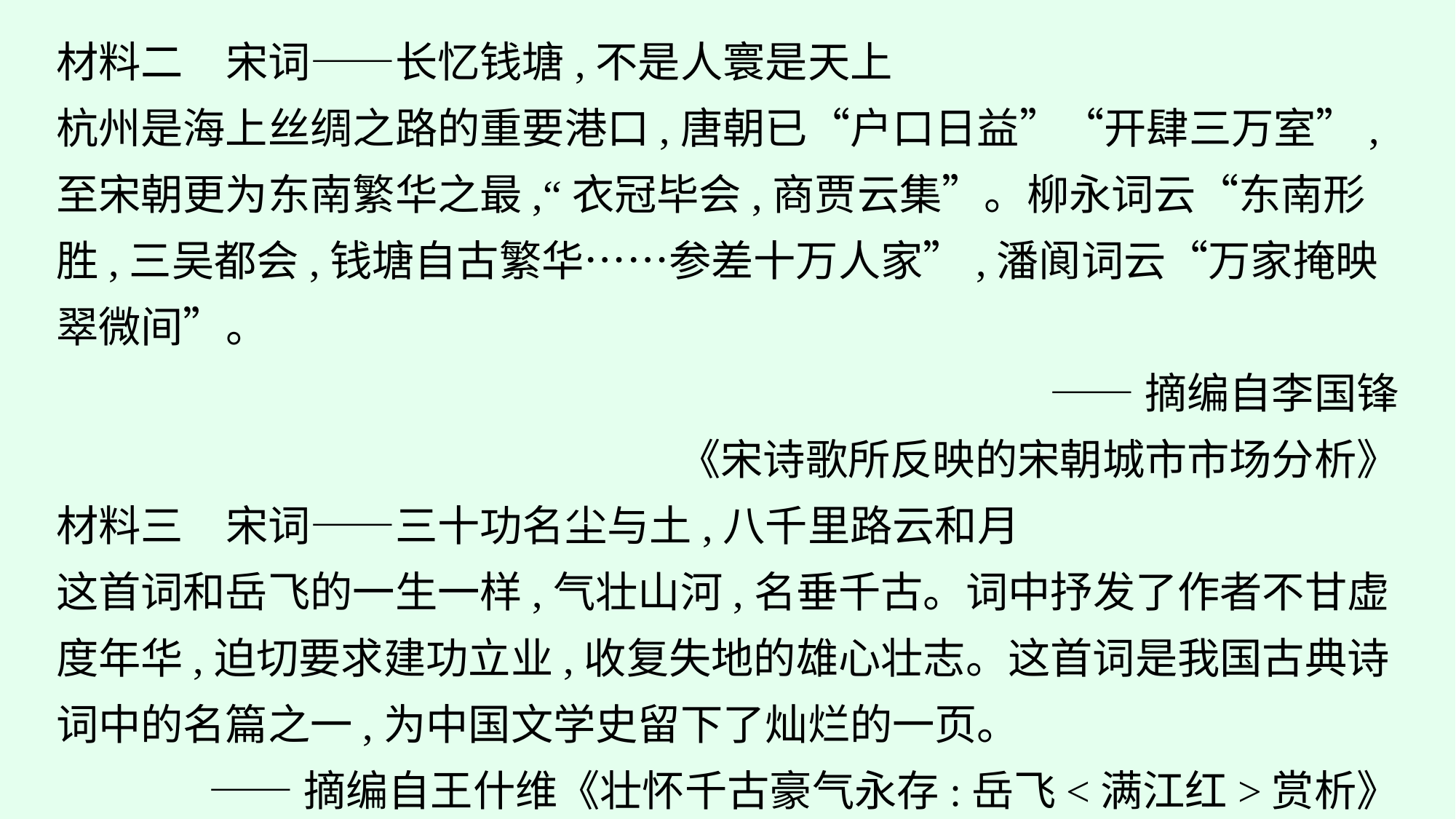

材料二　宋词——长忆钱塘,不是人寰是天上
杭州是海上丝绸之路的重要港口,唐朝已“户口日益”“开肆三万室”,至宋朝更为东南繁华之最,“衣冠毕会,商贾云集”。柳永词云“东南形胜,三吴都会,钱塘自古繁华……参差十万人家”,潘阆词云“万家掩映翠微间”。
——摘编自李国锋
《宋诗歌所反映的宋朝城市市场分析》
材料三　宋词——三十功名尘与土,八千里路云和月
这首词和岳飞的一生一样,气壮山河,名垂千古。词中抒发了作者不甘虚度年华,迫切要求建功立业,收复失地的雄心壮志。这首词是我国古典诗词中的名篇之一,为中国文学史留下了灿烂的一页。
——摘编自王什维《壮怀千古豪气永存:岳飞<满江红>赏析》